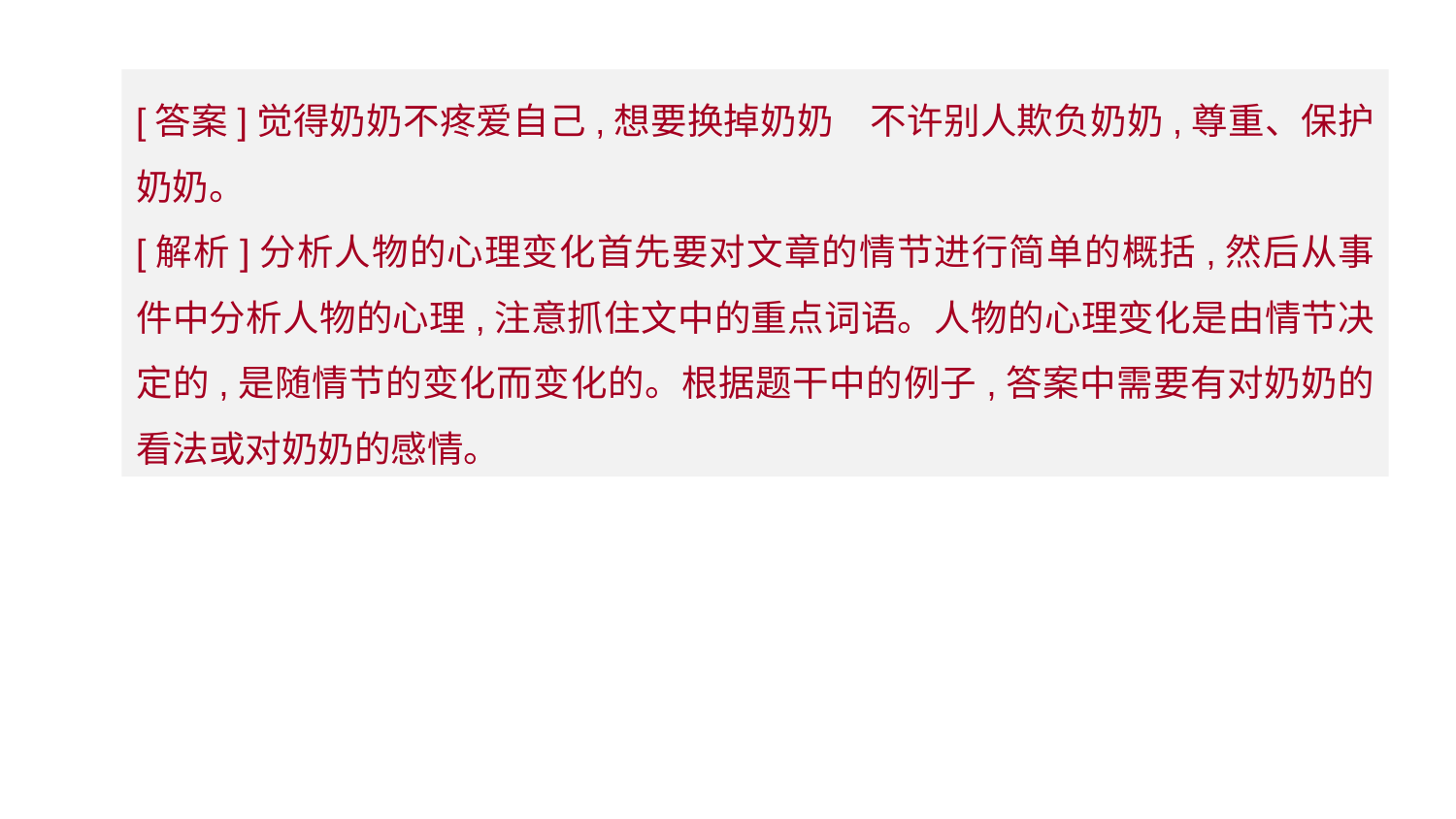

[答案]觉得奶奶不疼爱自己,想要换掉奶奶　不许别人欺负奶奶,尊重、保护奶奶。
[解析]分析人物的心理变化首先要对文章的情节进行简单的概括,然后从事件中分析人物的心理,注意抓住文中的重点词语。人物的心理变化是由情节决定的,是随情节的变化而变化的。根据题干中的例子,答案中需要有对奶奶的看法或对奶奶的感情。